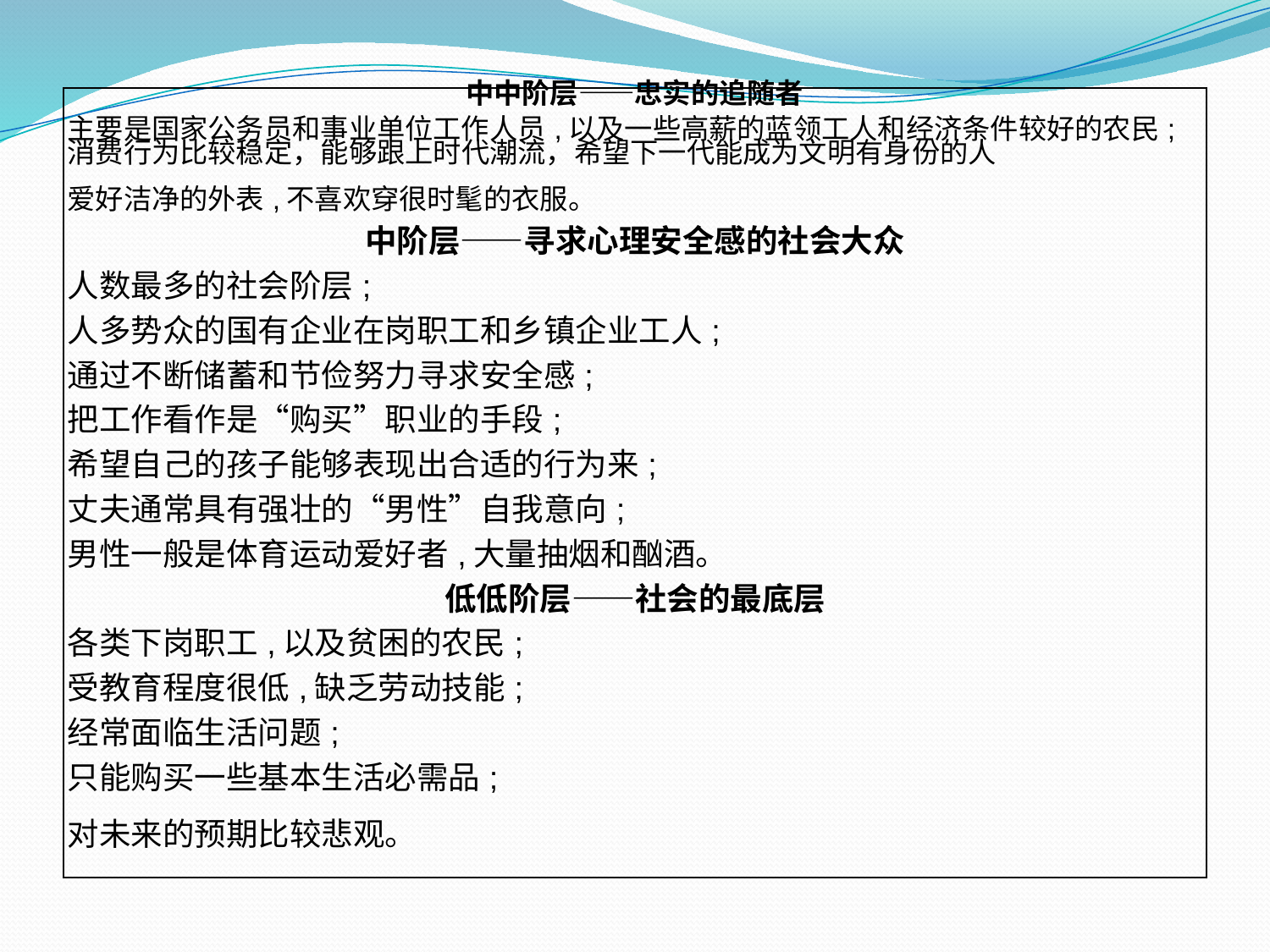

| 中中阶层——忠实的追随者 |
| --- |
| 主要是国家公务员和事业单位工作人员,以及一些高薪的蓝领工人和经济条件较好的农民;消费行为比较稳定，能够跟上时代潮流，希望下一代能成为文明有身份的人 |
| 爱好洁净的外表,不喜欢穿很时髦的衣服。 |
| 中阶层——寻求心理安全感的社会大众 |
| 人数最多的社会阶层; |
| 人多势众的国有企业在岗职工和乡镇企业工人; |
| 通过不断储蓄和节俭努力寻求安全感; |
| 把工作看作是“购买”职业的手段; |
| 希望自己的孩子能够表现出合适的行为来; |
| 丈夫通常具有强壮的“男性”自我意向; |
| 男性一般是体育运动爱好者,大量抽烟和酗酒。 |
| 低低阶层——社会的最底层 |
| 各类下岗职工,以及贫困的农民; |
| 受教育程度很低,缺乏劳动技能; |
| 经常面临生活问题; |
| 只能购买一些基本生活必需品; |
| 对未来的预期比较悲观。 |